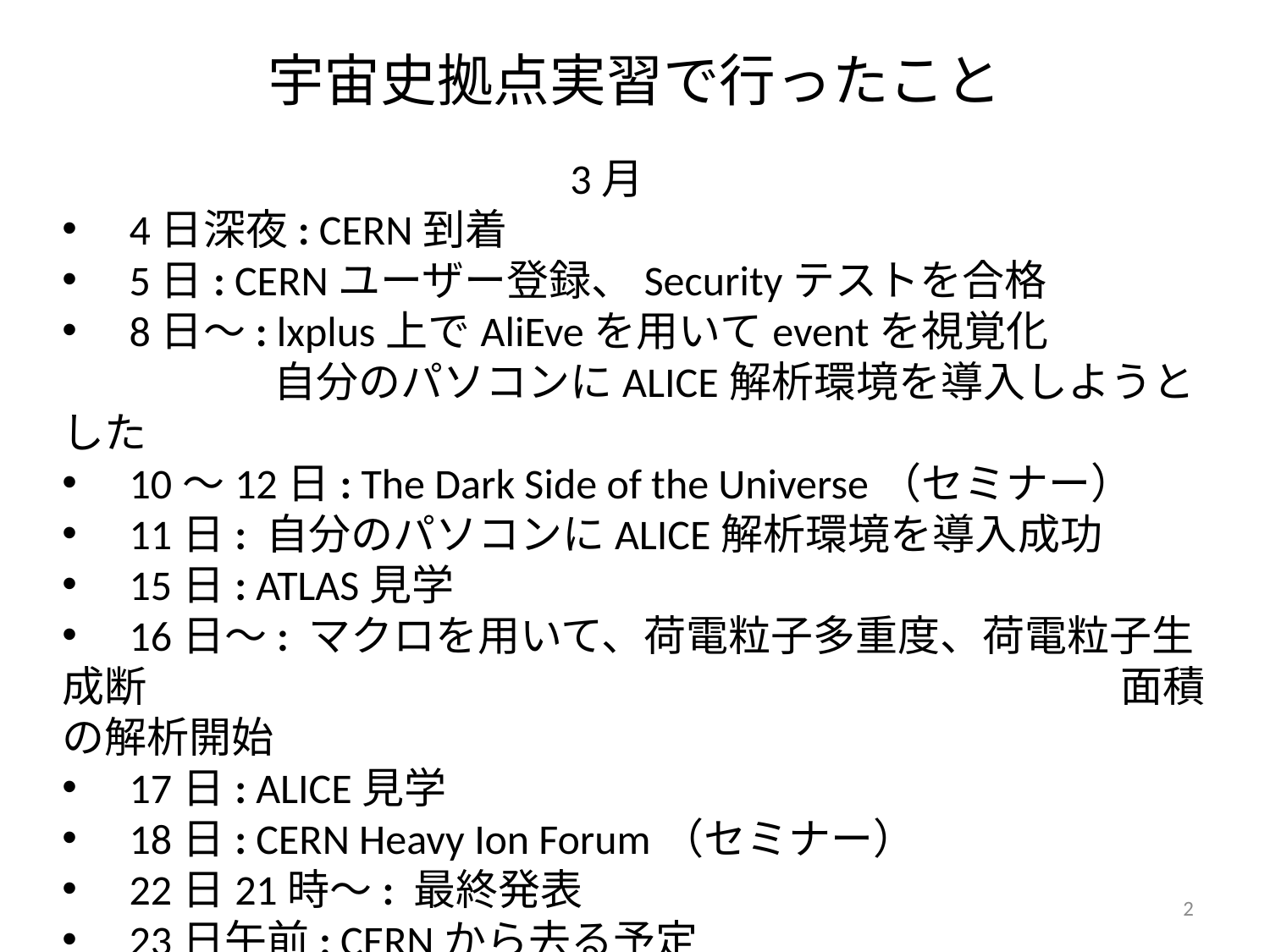

# 宇宙史拠点実習で行ったこと
				3月
　4日深夜: CERN到着
　5日: CERNユーザー登録、Securityテストを合格
　8日～: lxplus上でAliEveを用いてeventを視覚化
　　　　　自分のパソコンにALICE解析環境を導入しようとした
　10～12日: The Dark Side of the Universe（セミナー）
　11日: 自分のパソコンにALICE解析環境を導入成功
　15日: ATLAS見学
　16日～: マクロを用いて、荷電粒子多重度、荷電粒子生成断　　　　　　　　　　　　　　　　　　　　　	　面積の解析開始
　17日: ALICE見学
　18日: CERN Heavy Ion Forum（セミナー）
　22日21時～: 最終発表
　23日午前: CERNから去る予定
2